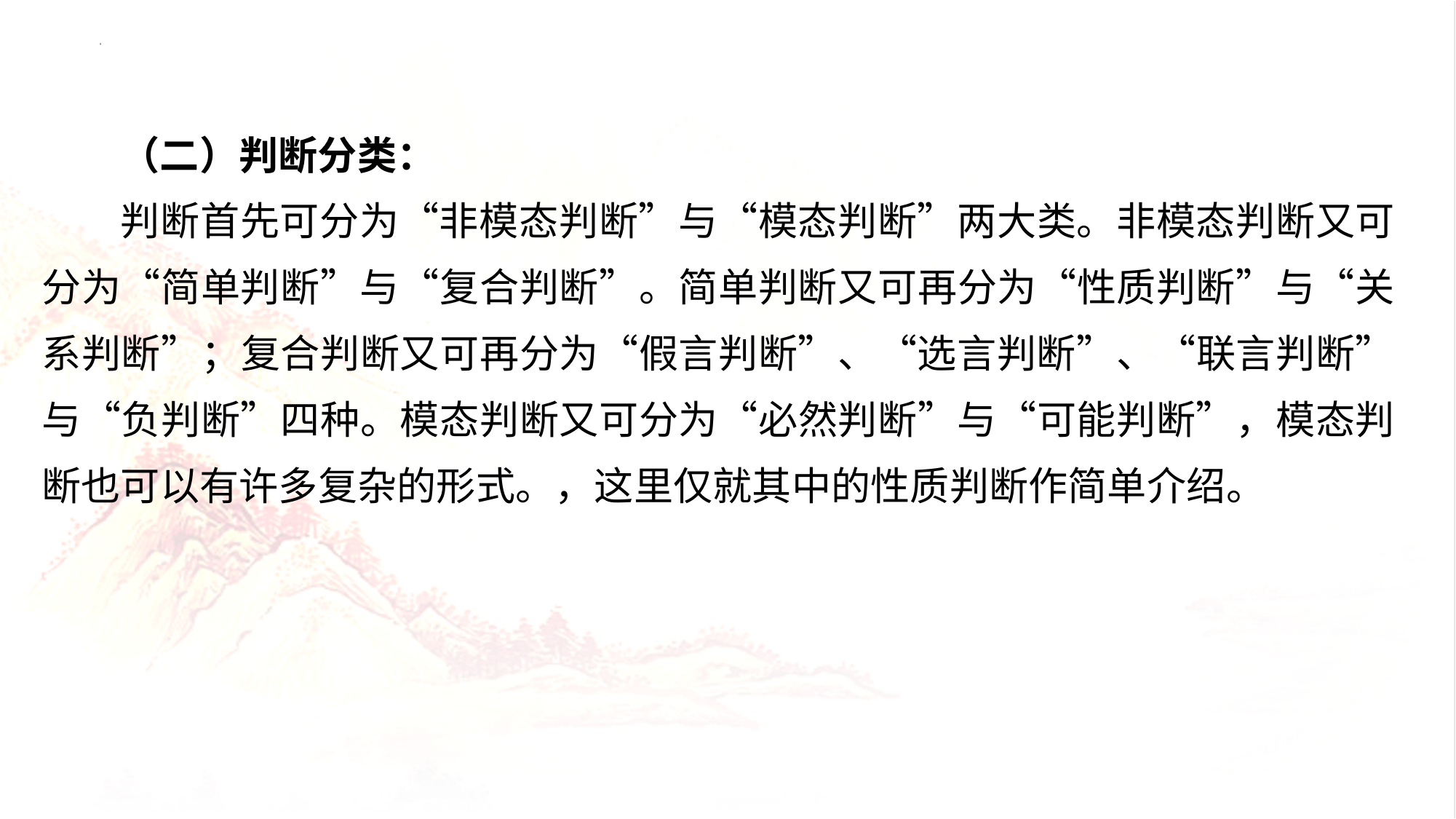

（二）判断分类：
判断首先可分为“非模态判断”与“模态判断”两大类。非模态判断又可分为“简单判断”与“复合判断”。简单判断又可再分为“性质判断”与“关系判断”；复合判断又可再分为“假言判断”、“选言判断”、“联言判断”与“负判断”四种。模态判断又可分为“必然判断”与“可能判断”，模态判断也可以有许多复杂的形式。，这里仅就其中的性质判断作简单介绍。